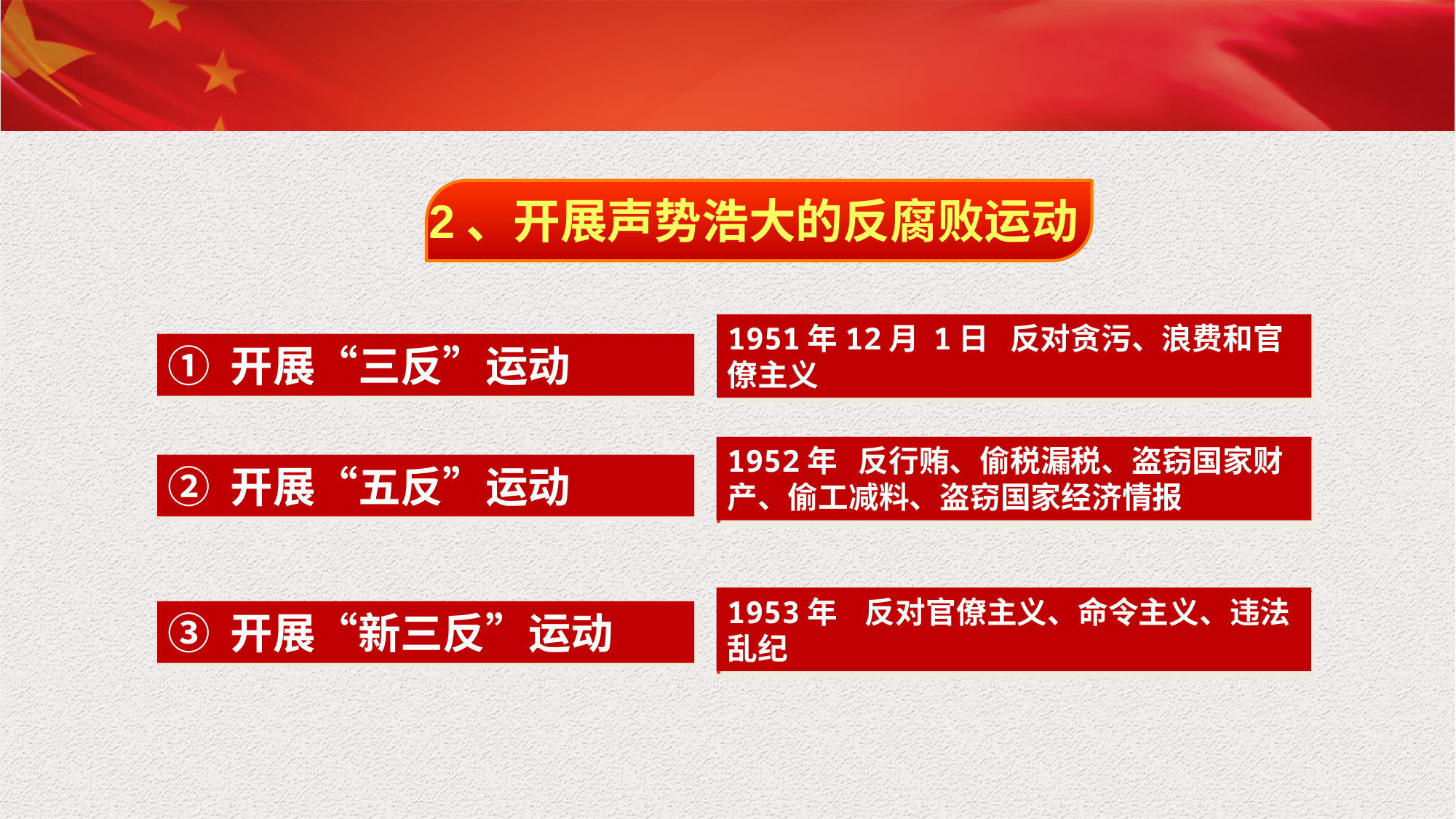

2、开展声势浩大的反腐败运动
1951年12月 1日   反对贪污、浪费和官僚主义
① 开展“三反”运动
1952年   反行贿、偷税漏税、盗窃国家财产、偷工减料、盗窃国家经济情报
1952年   反行贿、偷税漏税、盗窃国家财产、偷工减料、盗窃国家经济情报
② 开展“五反”运动
1953年    反对官僚主义、命令主义、违法乱纪
1953年    反对官僚主义、命令主义、违法乱纪
③ 开展“新三反”运动